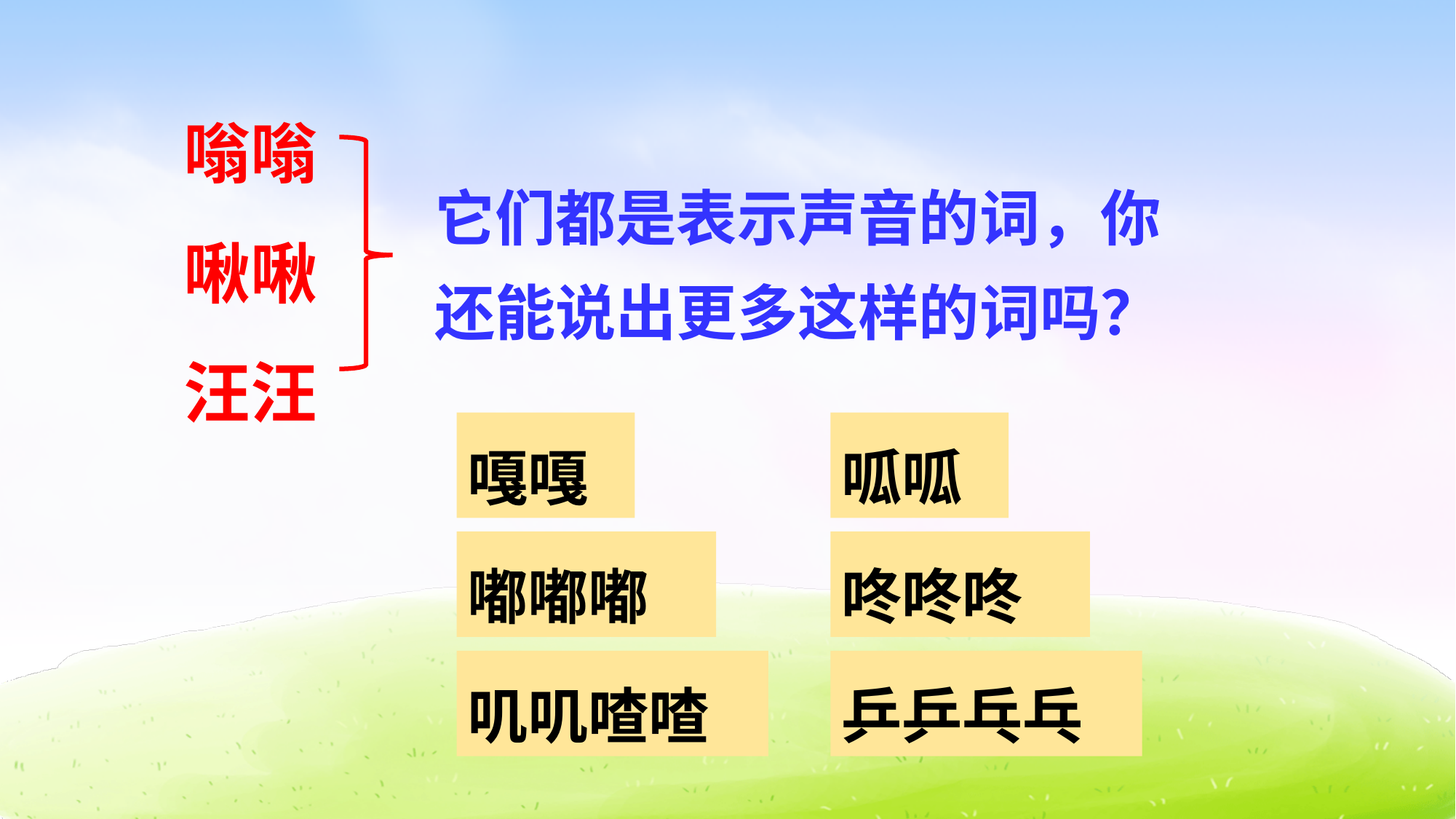

嗡嗡
啾啾
汪汪

它们都是表示声音的词，你还能说出更多这样的词吗？
嘎嘎
呱呱
嘟嘟嘟
咚咚咚
叽叽喳喳
乒乒乓乓